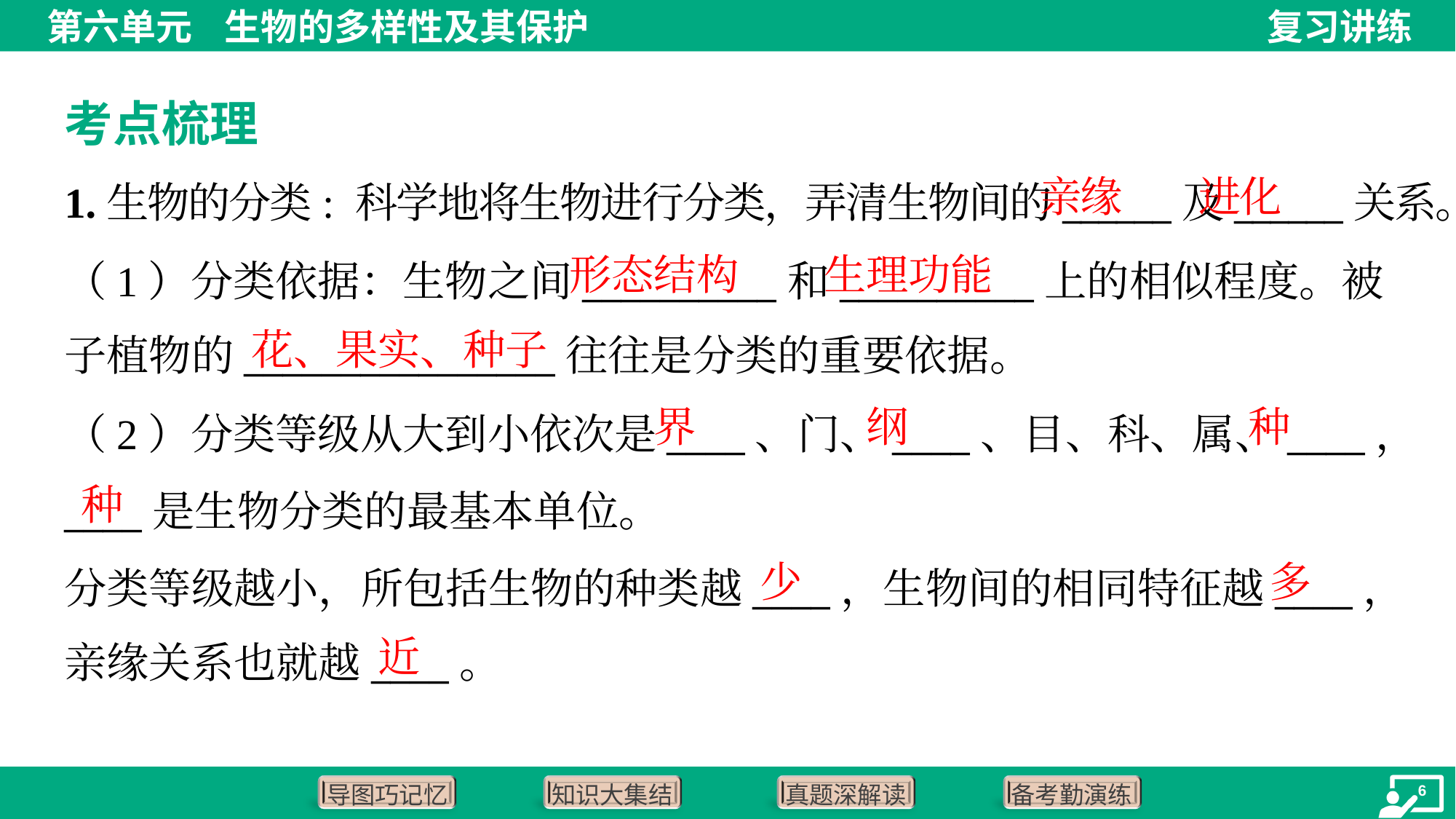

考点梳理
亲缘
进化
1.生物的分类: 科学地将生物进行分类，弄清生物间的______及______关系。
形态结构
生理功能
（1）分类依据：生物之间__________和__________上的相似程度。被
子植物的________________往往是分类的重要依据。
花、果实、种子
界
纲
种
（2）分类等级从大到小依次是____、门、____、目、科、属、____，
____是生物分类的最基本单位。
分类等级越小，所包括生物的种类越____，生物间的相同特征越____，
亲缘关系也就越____。
种
少
多
近